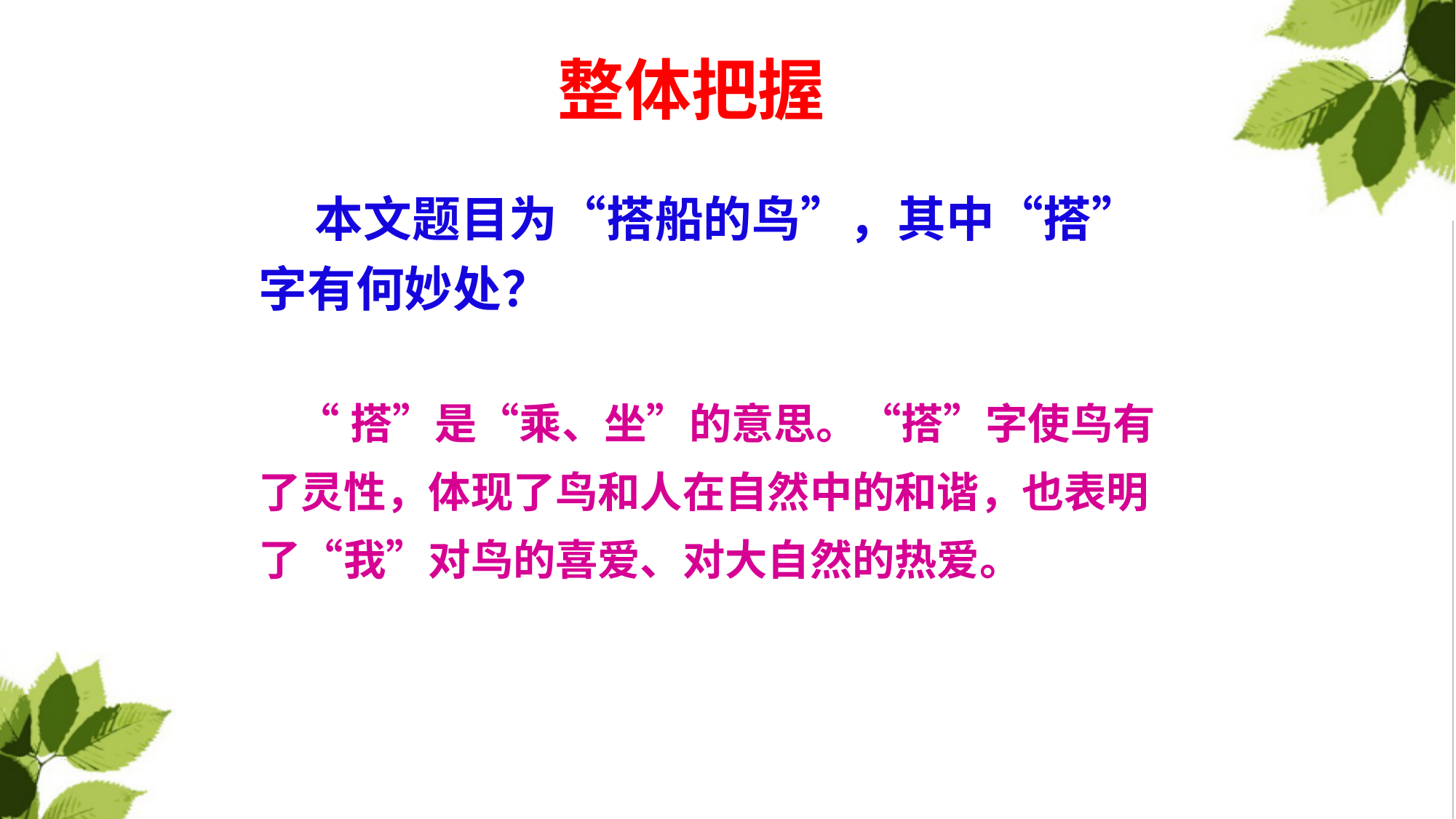

整体把握
    本文题目为“搭船的鸟”，其中“搭”字有何妙处？
    “搭”是“乘、坐”的意思。“搭”字使鸟有了灵性，体现了鸟和人在自然中的和谐，也表明了“我”对鸟的喜爱、对大自然的热爱。